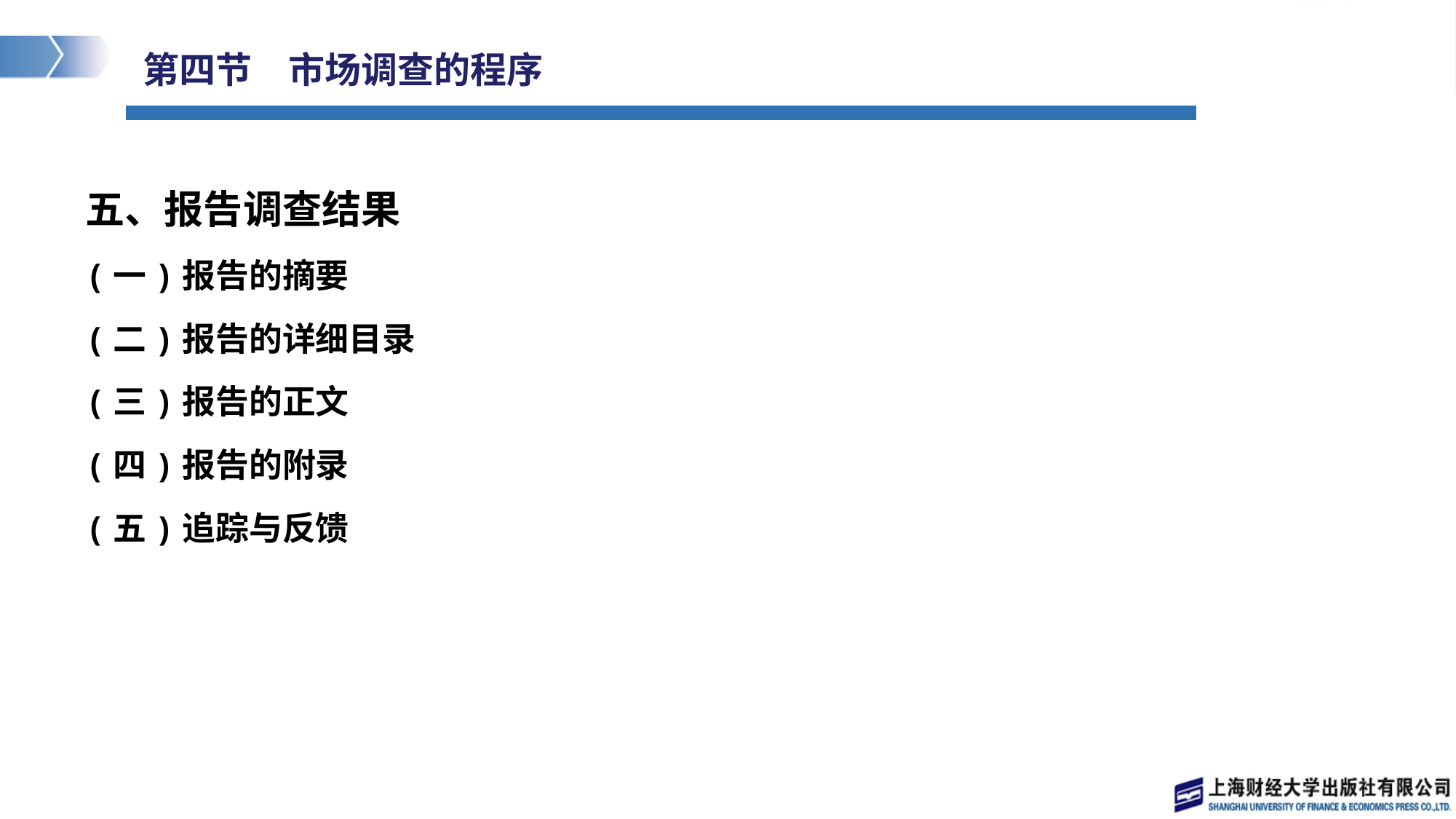

# 第四节　市场调查的程序
五、报告调查结果
(一)报告的摘要
(二)报告的详细目录
(三)报告的正文
(四)报告的附录
(五)追踪与反馈